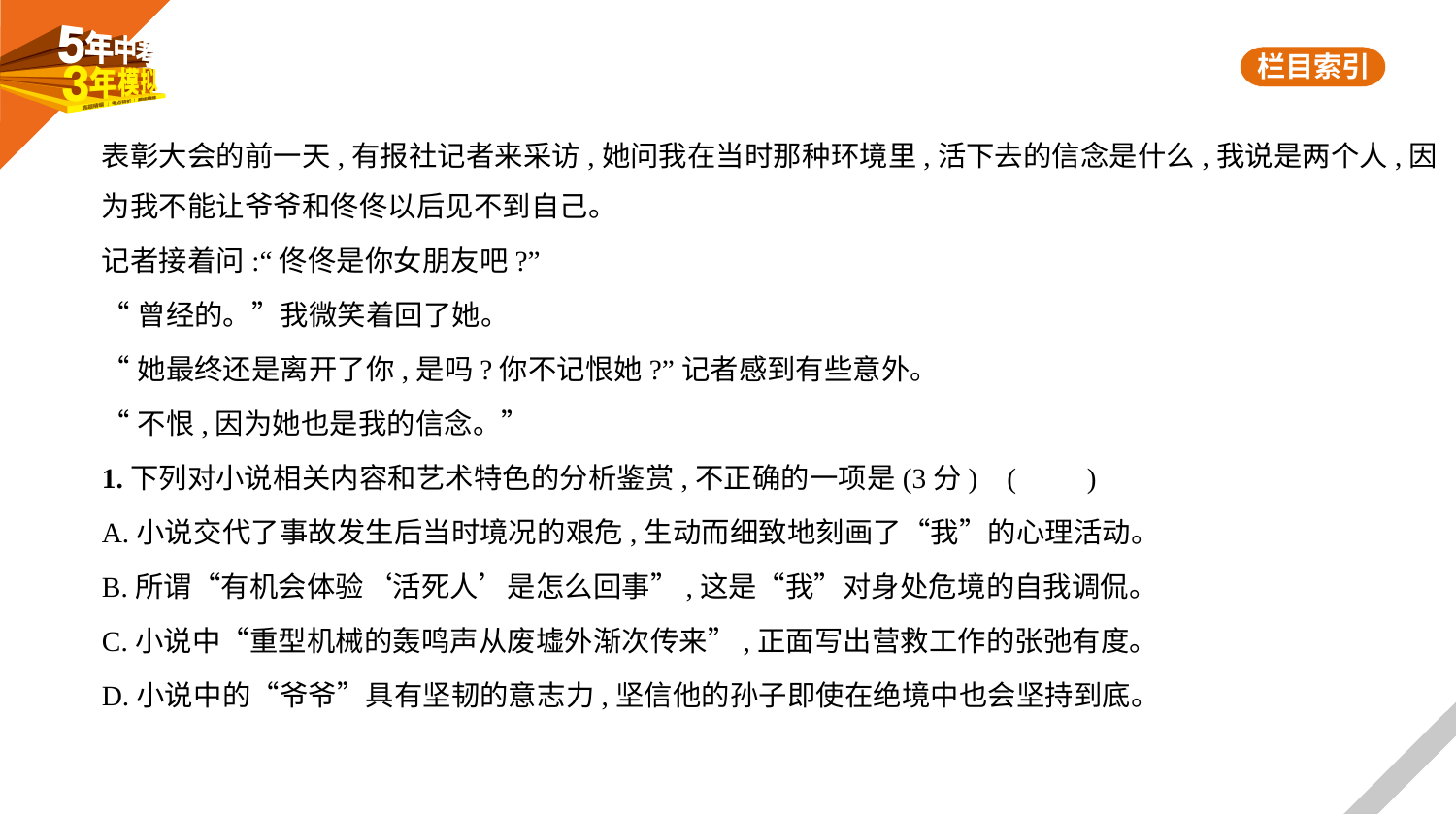

表彰大会的前一天,有报社记者来采访,她问我在当时那种环境里,活下去的信念是什么,我说是两个人,因
为我不能让爷爷和佟佟以后见不到自己。
记者接着问:“佟佟是你女朋友吧?”
“曾经的。”我微笑着回了她。
“她最终还是离开了你,是吗?你不记恨她?”记者感到有些意外。
“不恨,因为她也是我的信念。”
1.下列对小说相关内容和艺术特色的分析鉴赏,不正确的一项是(3分) (　　)
A.小说交代了事故发生后当时境况的艰危,生动而细致地刻画了“我”的心理活动。
B.所谓“有机会体验‘活死人’是怎么回事”,这是“我”对身处危境的自我调侃。
C.小说中“重型机械的轰鸣声从废墟外渐次传来”,正面写出营救工作的张弛有度。
D.小说中的“爷爷”具有坚韧的意志力,坚信他的孙子即使在绝境中也会坚持到底。